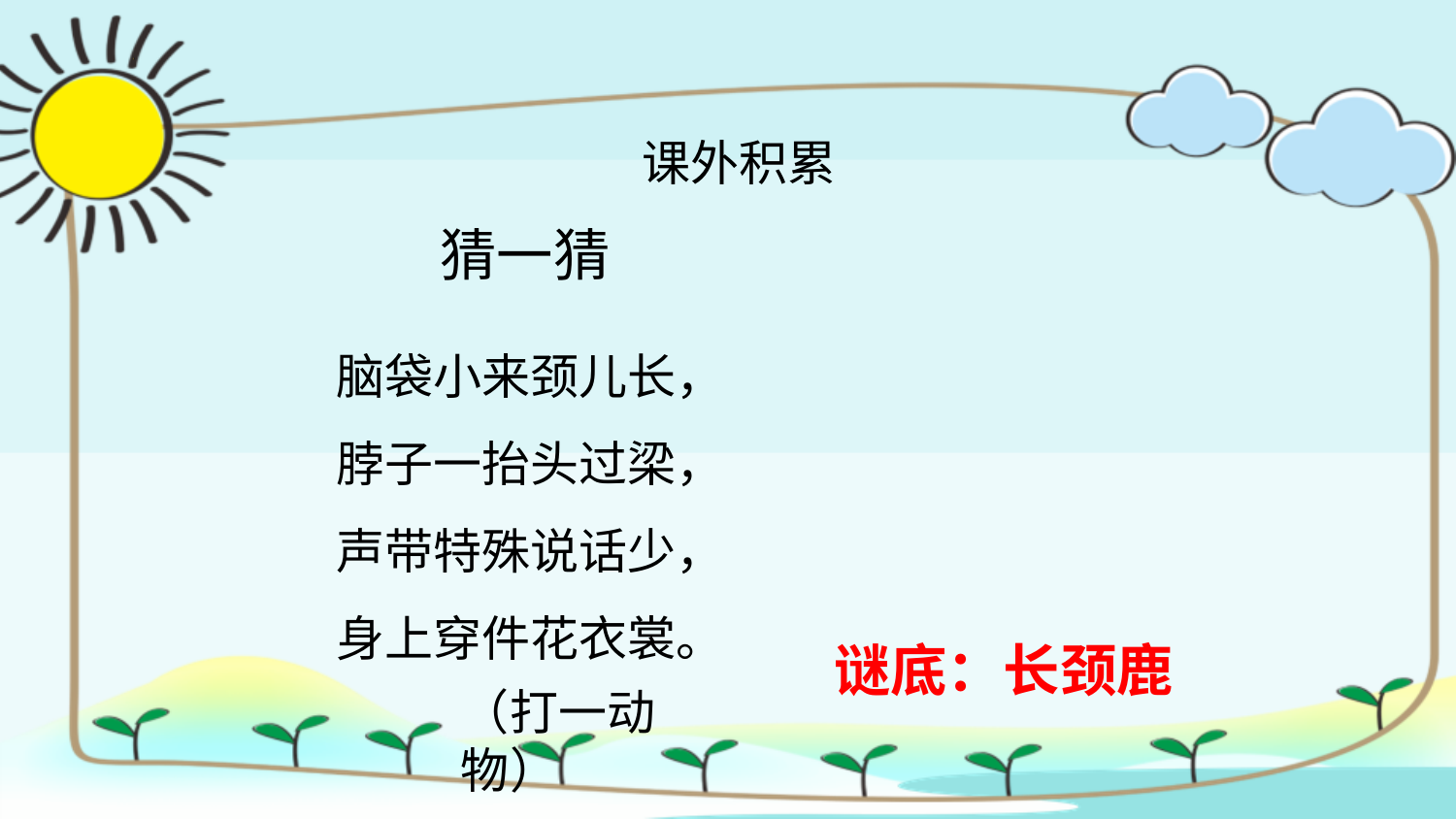

课外积累
猜一猜
脑袋小来颈儿长，
脖子一抬头过梁，
声带特殊说话少，
身上穿件花衣裳。
（打一动物）
谜底：长颈鹿